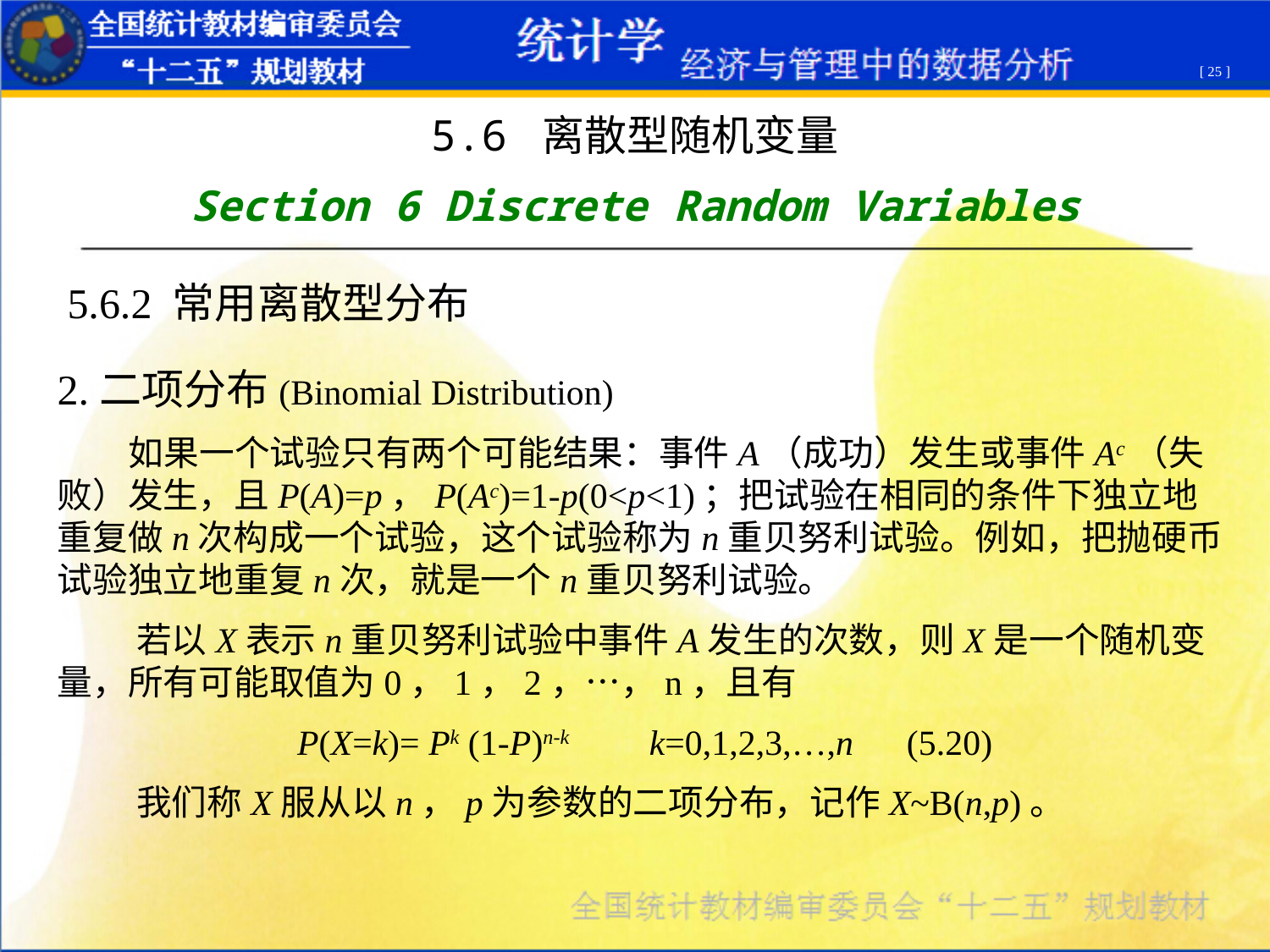

[ 25 ]
5.6 离散型随机变量
Section 6 Discrete Random Variables
5.6.2 常用离散型分布
2.二项分布(Binomial Distribution)
        如果一个试验只有两个可能结果：事件A（成功）发生或事件Ac（失败）发生，且P(A)=p，P(Ac)=1-p(0<p<1)；把试验在相同的条件下独立地重复做n次构成一个试验，这个试验称为n重贝努利试验。例如，把抛硬币试验独立地重复n次，就是一个n重贝努利试验。
         若以X表示n重贝努利试验中事件A发生的次数，则X是一个随机变量，所有可能取值为0，1，2，…，n，且有
P(X=k)= Pk (1-P)n-k         k=0,1,2,3,…,n      (5.20)
         我们称X服从以n，p为参数的二项分布，记作X~B(n,p)。